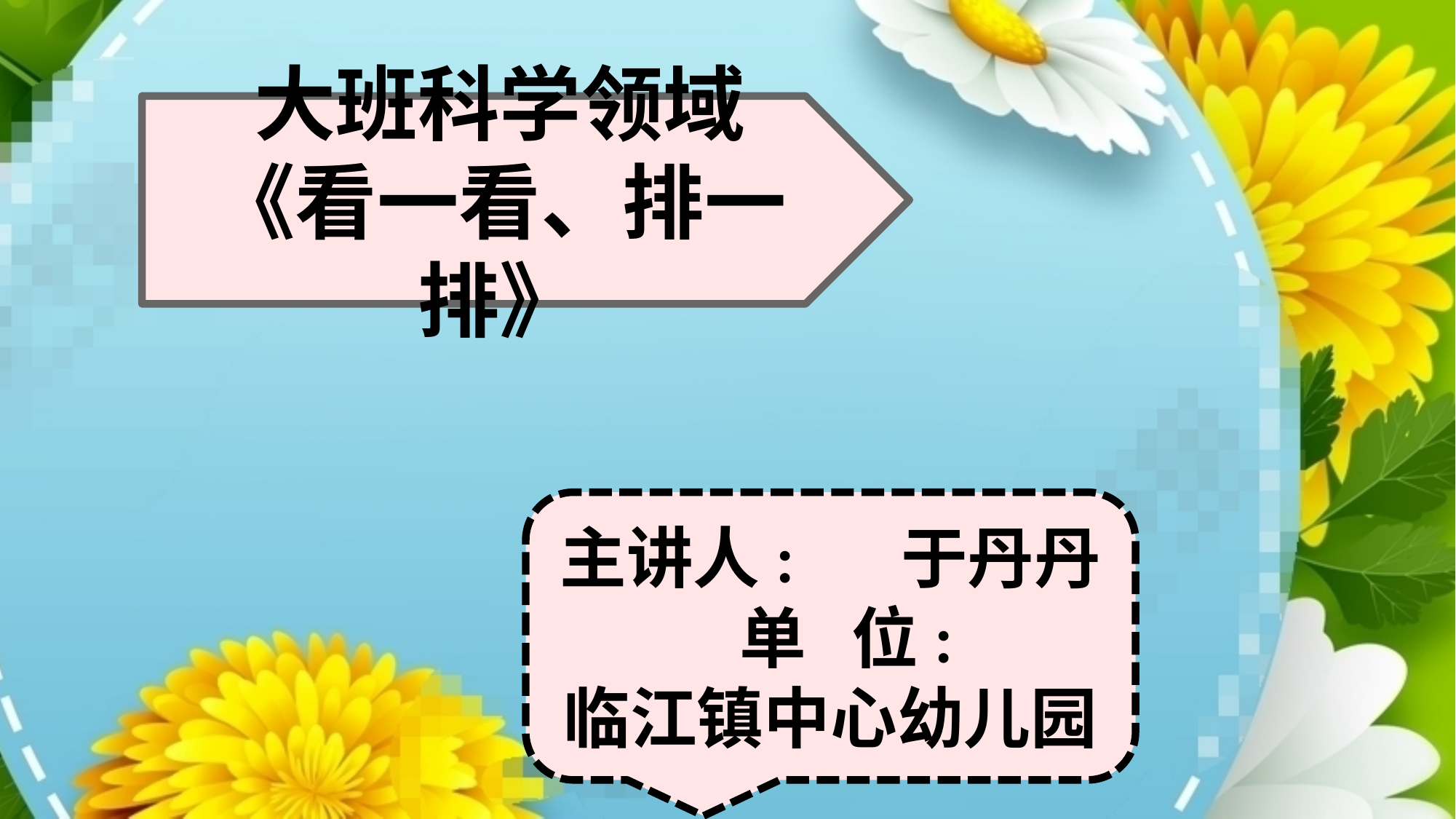

大班科学领域
《看一看、排一排》
主讲人:      于丹丹
 单   位:
临江镇中心幼儿园